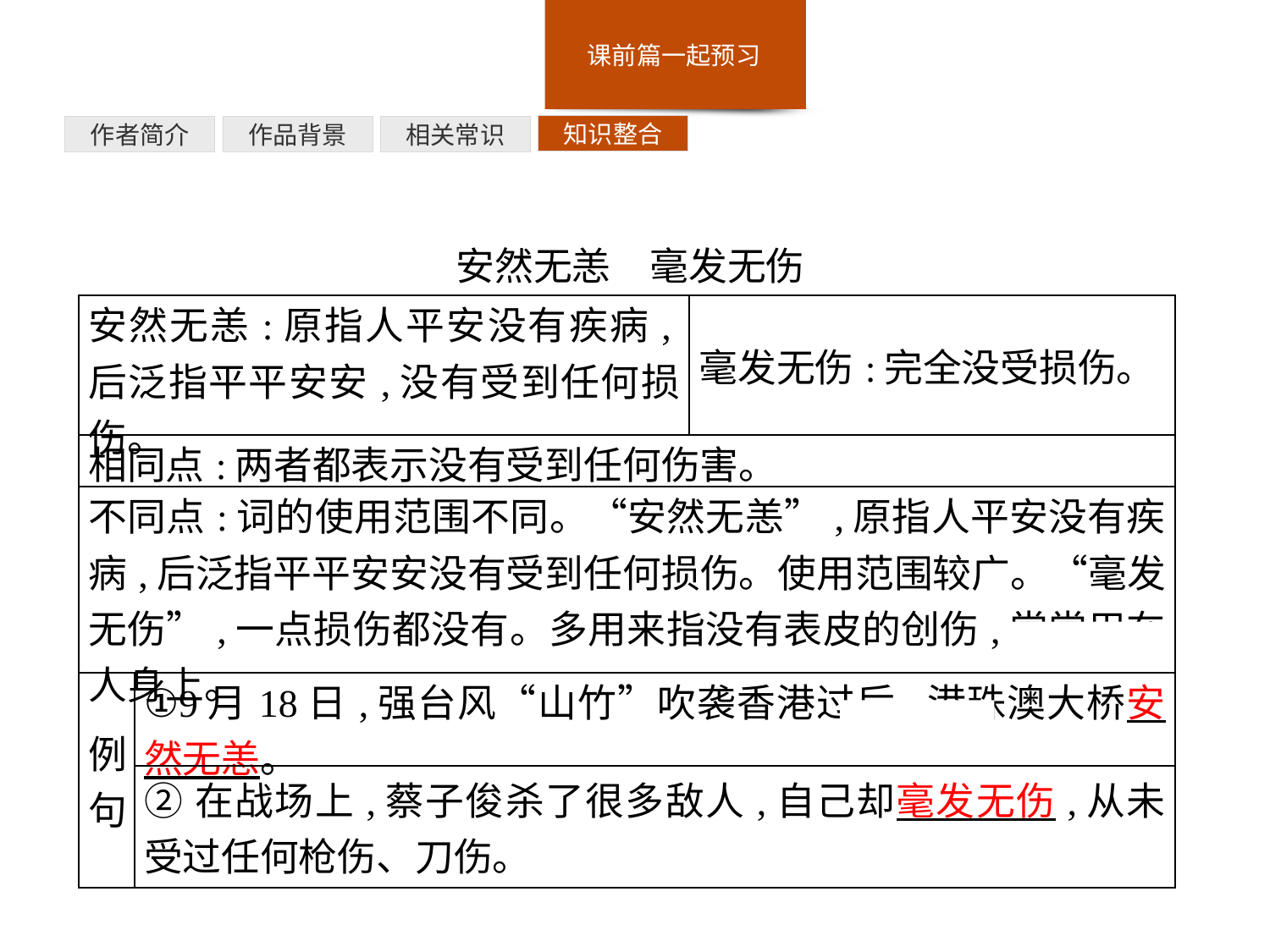

知识整合
相关常识
作品背景
作者简介
安然无恙　毫发无伤
| 安然无恙:原指人平安没有疾病,后泛指平平安安,没有受到任何损伤。 |  | 毫发无伤:完全没受损伤。 |
| --- | --- | --- |
| 相同点:两者都表示没有受到任何伤害。 |  |  |
| 不同点:词的使用范围不同。“安然无恙”,原指人平安没有疾病,后泛指平平安安没有受到任何损伤。使用范围较广。“毫发无伤”,一点损伤都没有。多用来指没有表皮的创伤,常常用在人身上。 |  |  |
| 例句 | ①9月18日,强台风“山竹”吹袭香港过后,港珠澳大桥安然无恙。 |  |
|  | ②在战场上,蔡子俊杀了很多敌人,自己却毫发无伤,从未受过任何枪伤、刀伤。 |  |